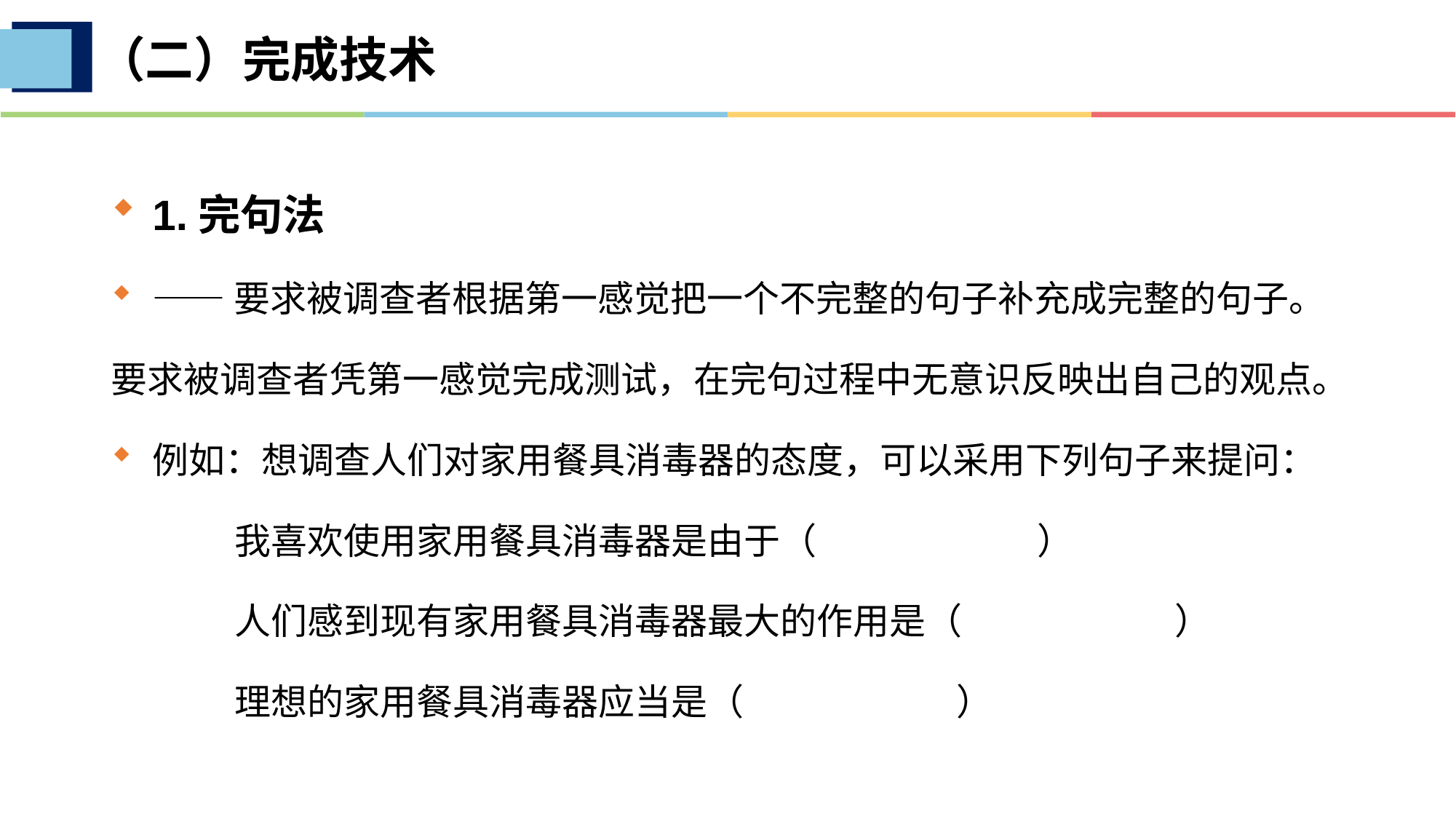

（二）完成技术

1.完句法
——要求被调查者根据第一感觉把一个不完整的句子补充成完整的句子。
要求被调查者凭第一感觉完成测试，在完句过程中无意识反映出自己的观点。
例如：想调查人们对家用餐具消毒器的态度，可以采用下列句子来提问：
              我喜欢使用家用餐具消毒器是由于（                           ）
              人们感到现有家用餐具消毒器最大的作用是（                          ）
              理想的家用餐具消毒器应当是（                          ）